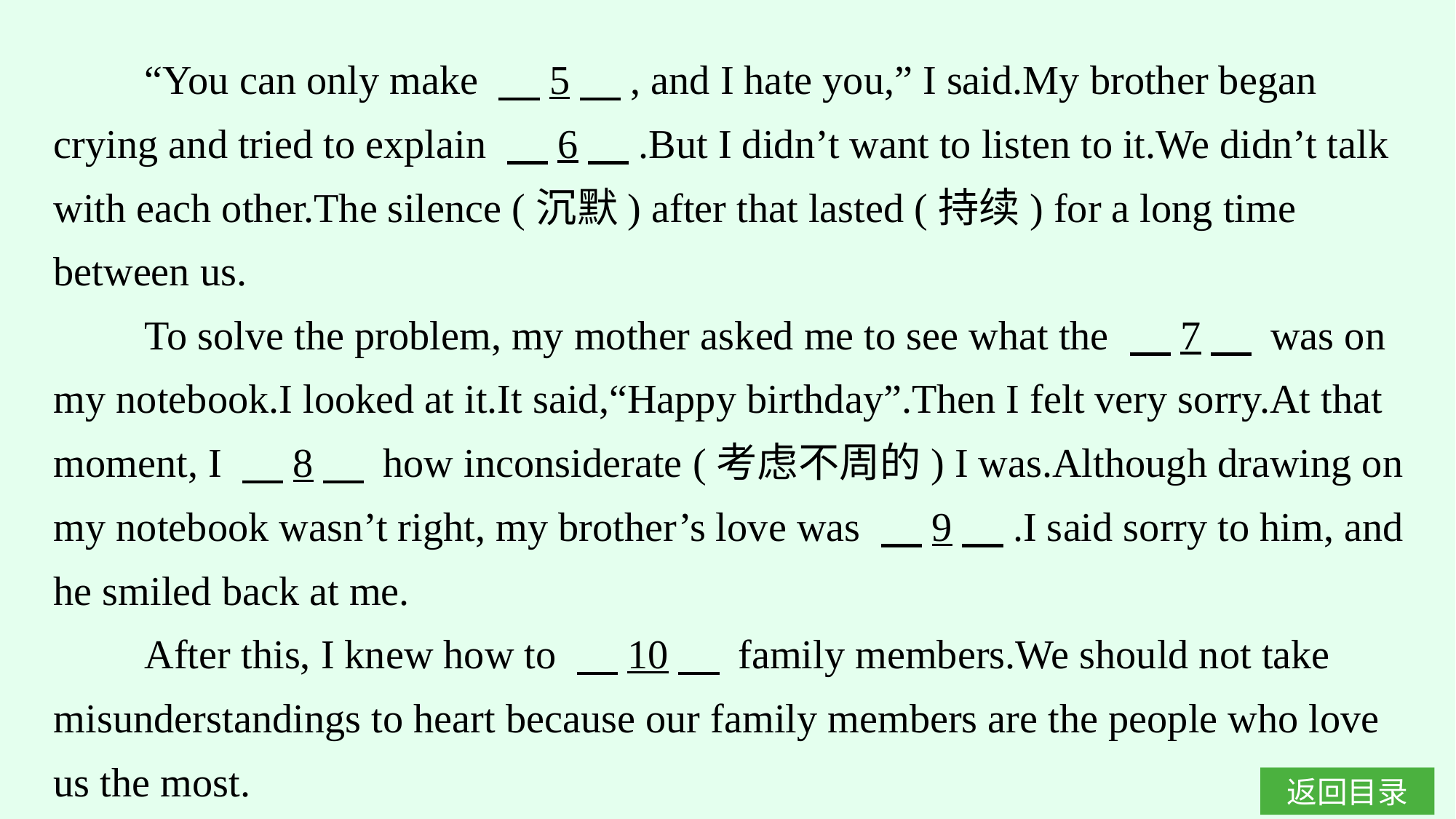

“You can only make 　5　, and I hate you,” I said.My brother began crying and tried to explain 　6　.But I didn’t want to listen to it.We didn’t talk with each other.The silence (沉默) after that lasted (持续) for a long time between us.
To solve the problem, my mother asked me to see what the 　7　 was on my notebook.I looked at it.It said,“Happy birthday”.Then I felt very sorry.At that moment, I 　8　 how inconsiderate (考虑不周的) I was.Although drawing on my notebook wasn’t right, my brother’s love was 　9　.I said sorry to him, and he smiled back at me.
After this, I knew how to 　10　 family members.We should not take misunderstandings to heart because our family members are the people who love us the most.